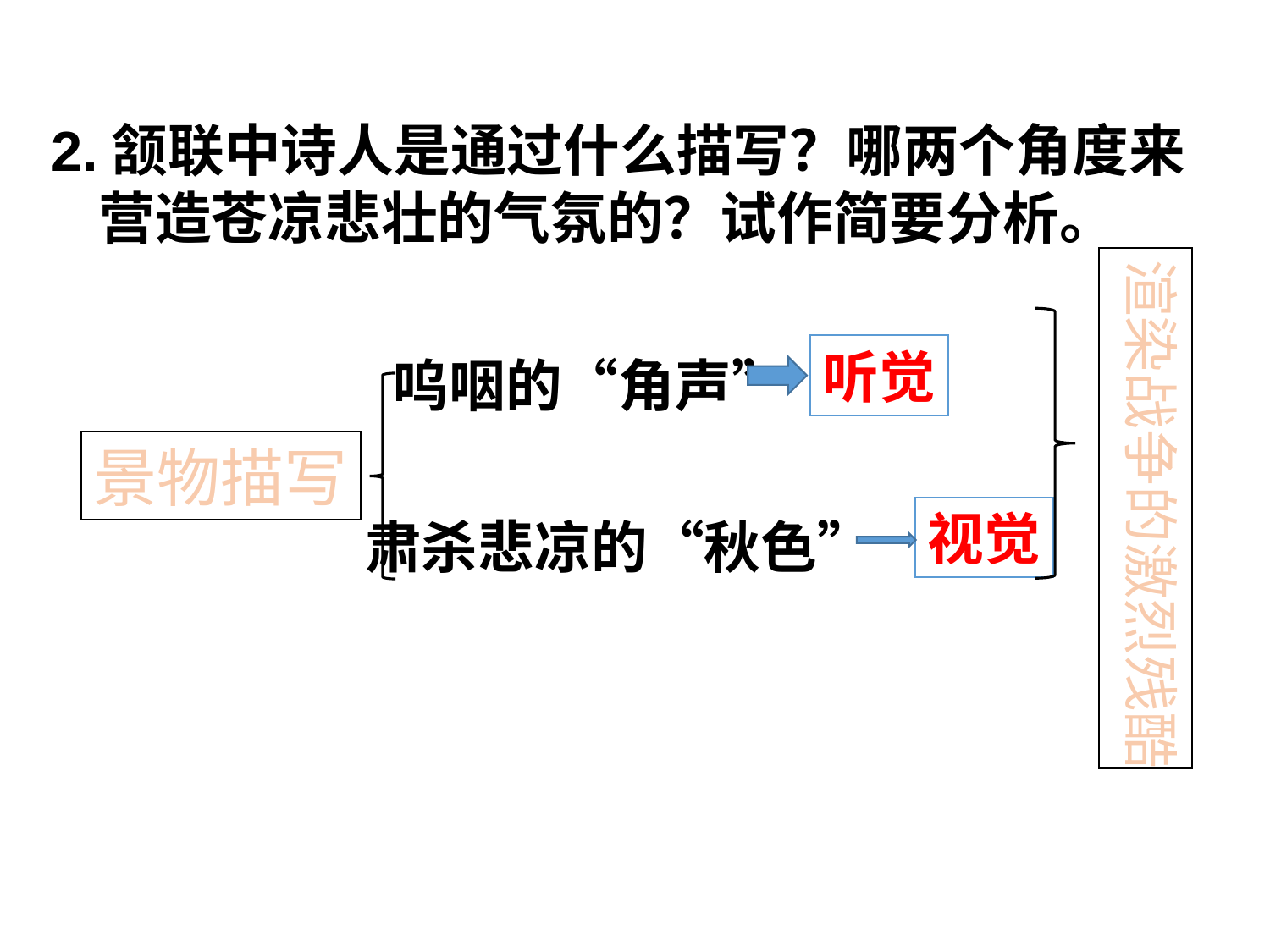

2.颔联中诗人是通过什么描写？哪两个角度来营造苍凉悲壮的气氛的？试作简要分析。
渲染战争的激烈残酷

听觉
呜咽的“角声”

景物描写
视觉
肃杀悲凉的“秋色”